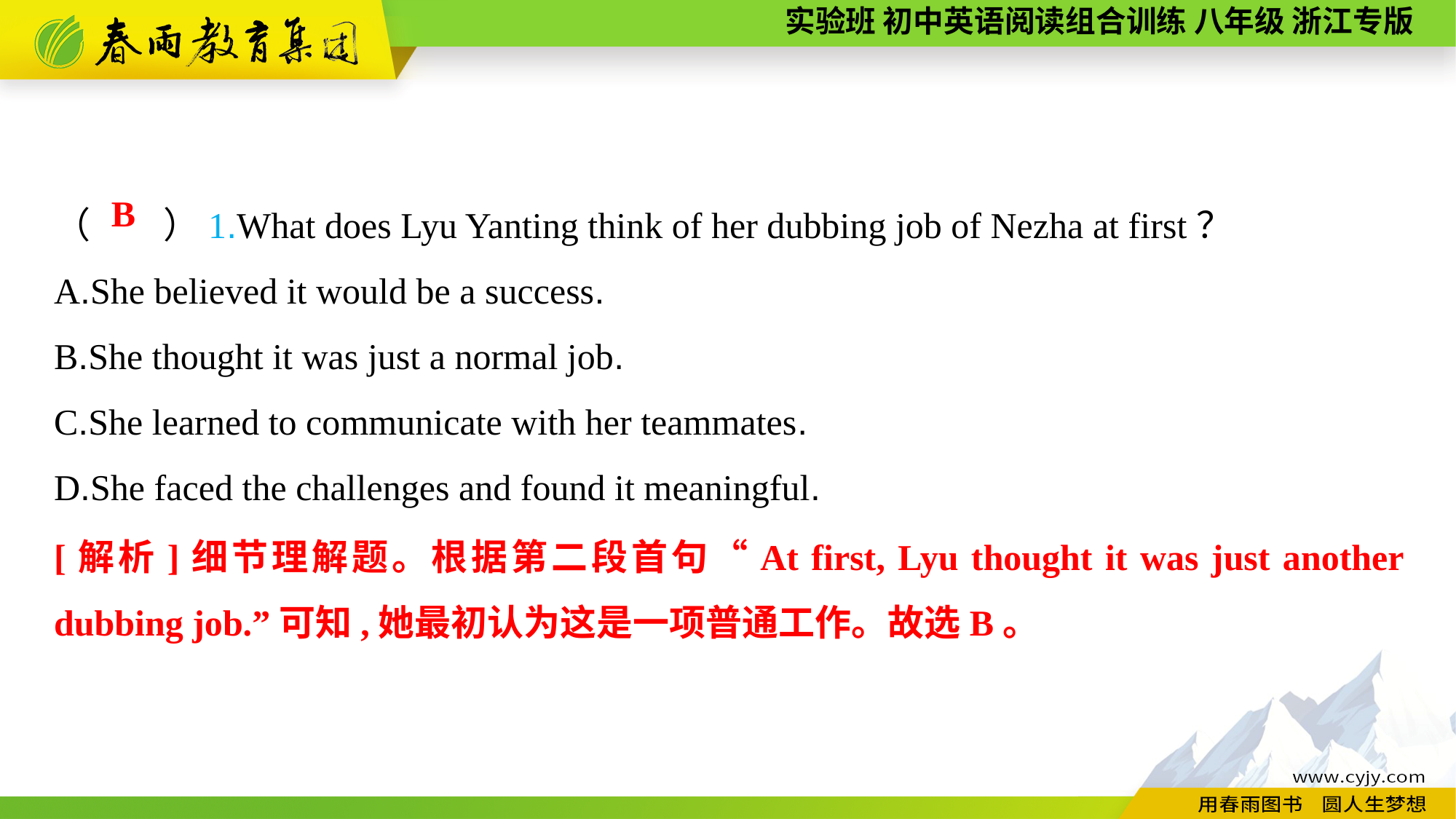

（　　）1.What does Lyu Yanting think of her dubbing job of Nezha at first？
A.She believed it would be a success.
B.She thought it was just a normal job.
C.She learned to communicate with her teammates.
D.She faced the challenges and found it meaningful.
B
[解析]细节理解题。根据第二段首句“At first, Lyu thought it was just another dubbing job.”可知,她最初认为这是一项普通工作。故选B。